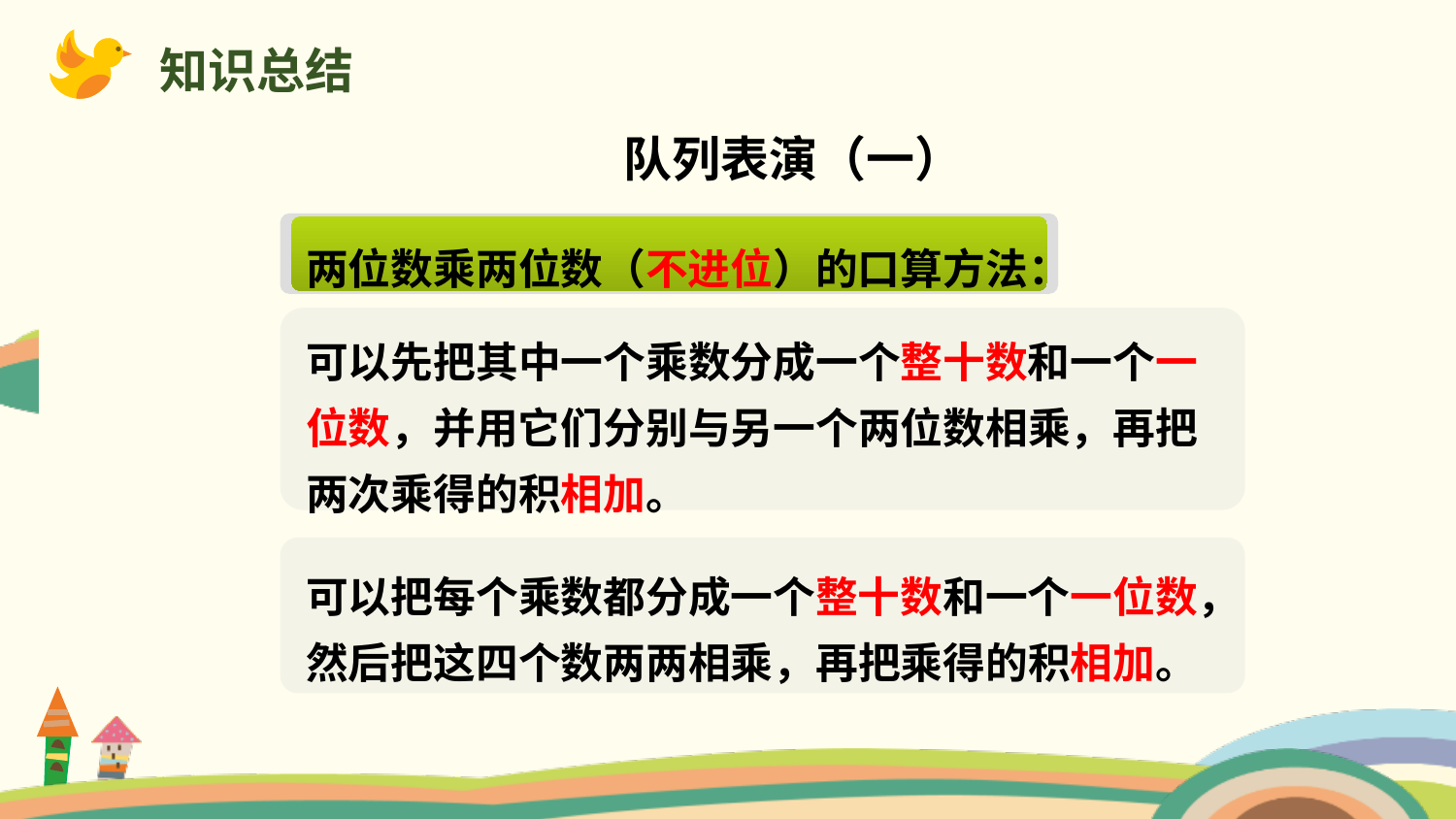

知识总结
队列表演（一）

两位数乘两位数（不进位）的口算方法：

可以先把其中一个乘数分成一个整十数和一个一位数，并用它们分别与另一个两位数相乘，再把两次乘得的积相加。

可以把每个乘数都分成一个整十数和一个一位数，然后把这四个数两两相乘，再把乘得的积相加。